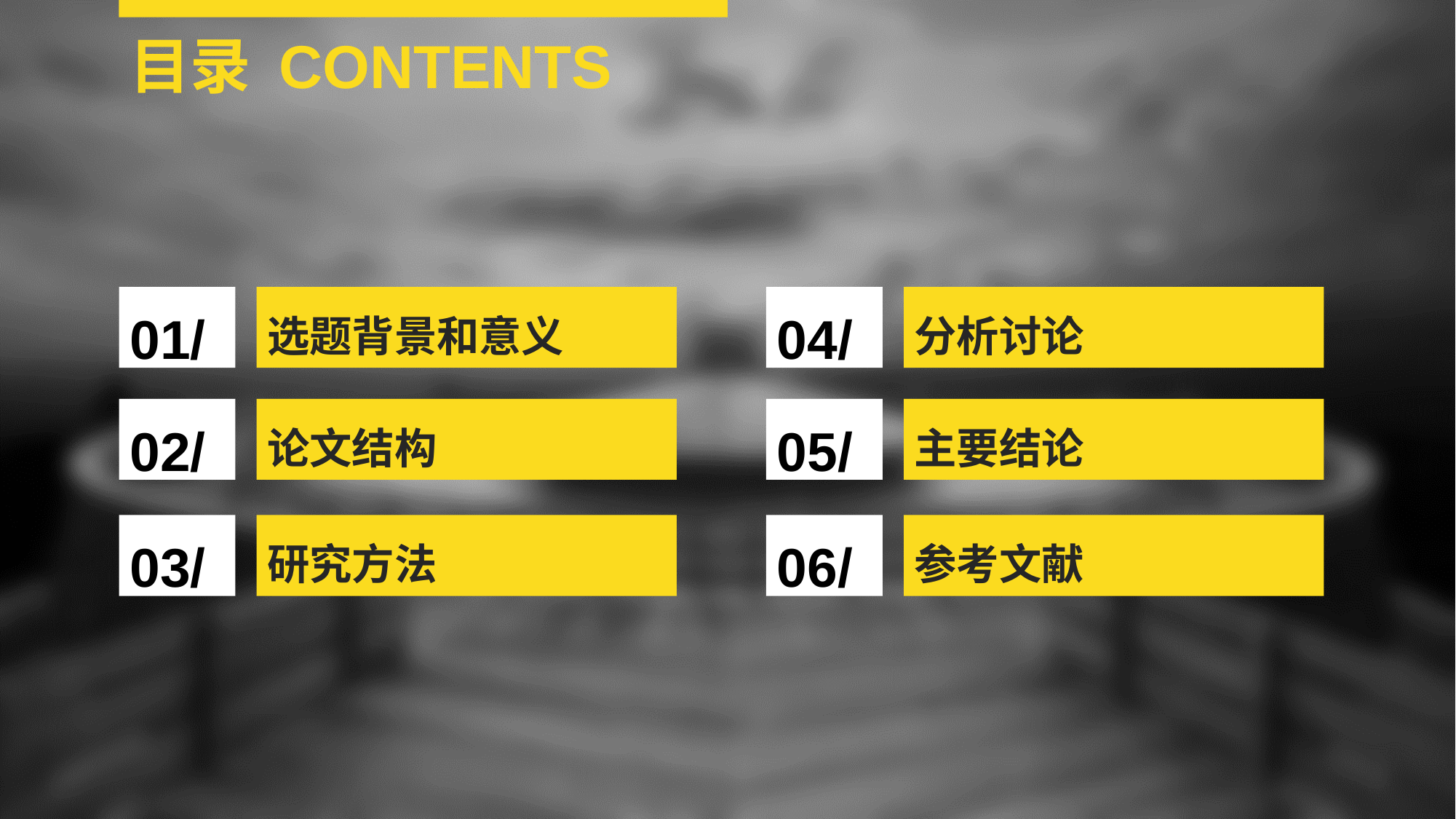

目录 CONTENTS
01/
选题背景和意义
04/
分析讨论
02/
论文结构
05/
主要结论
03/
研究方法
06/
参考文献